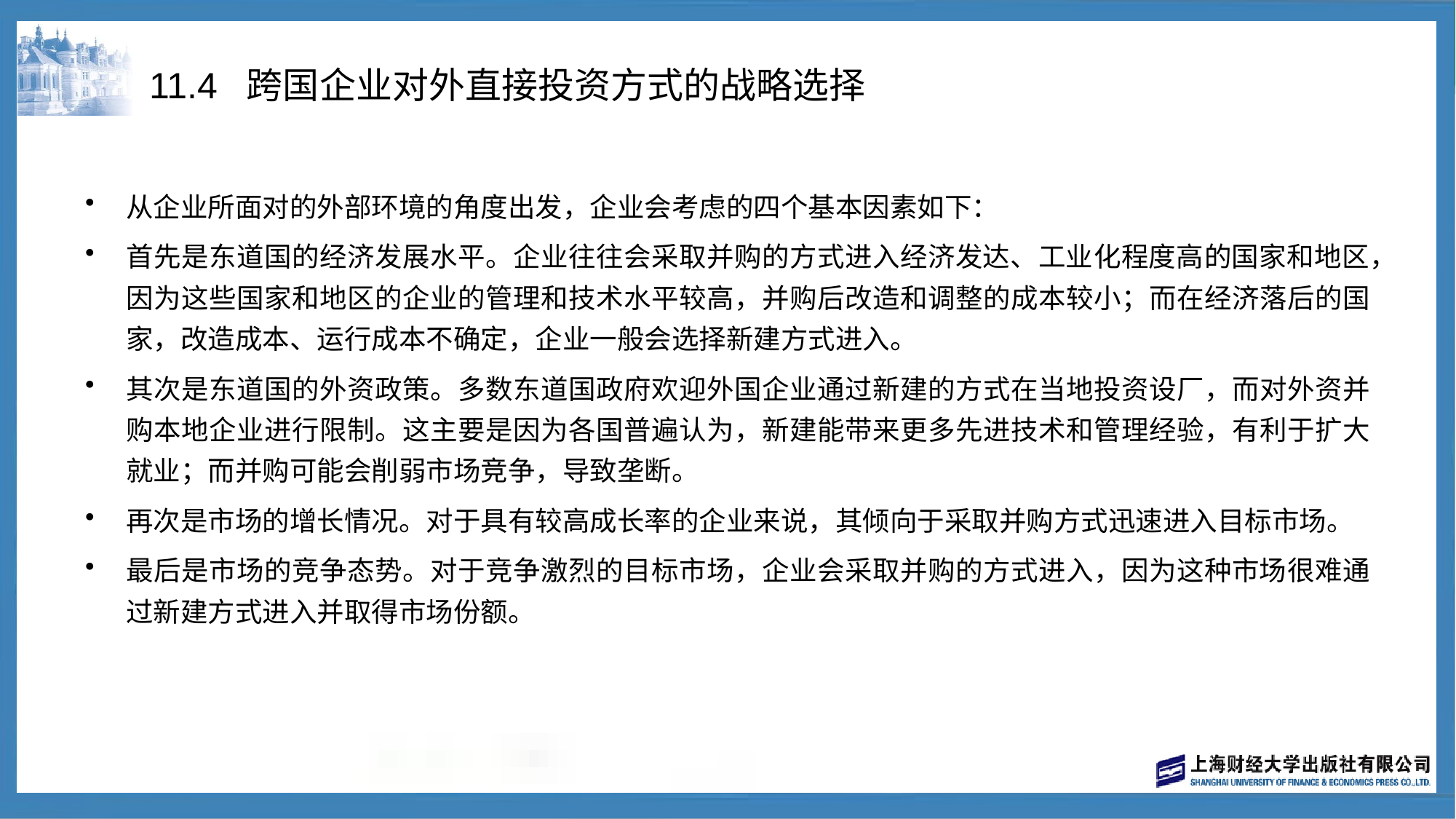

# 11.4  跨国企业对外直接投资方式的战略选择
从企业所面对的外部环境的角度出发，企业会考虑的四个基本因素如下：
首先是东道国的经济发展水平。企业往往会采取并购的方式进入经济发达、工业化程度高的国家和地区，因为这些国家和地区的企业的管理和技术水平较高，并购后改造和调整的成本较小；而在经济落后的国家，改造成本、运行成本不确定，企业一般会选择新建方式进入。
其次是东道国的外资政策。多数东道国政府欢迎外国企业通过新建的方式在当地投资设厂，而对外资并购本地企业进行限制。这主要是因为各国普遍认为，新建能带来更多先进技术和管理经验，有利于扩大就业；而并购可能会削弱市场竞争，导致垄断。
再次是市场的增长情况。对于具有较高成长率的企业来说，其倾向于采取并购方式迅速进入目标市场。
最后是市场的竞争态势。对于竞争激烈的目标市场，企业会采取并购的方式进入，因为这种市场很难通过新建方式进入并取得市场份额。